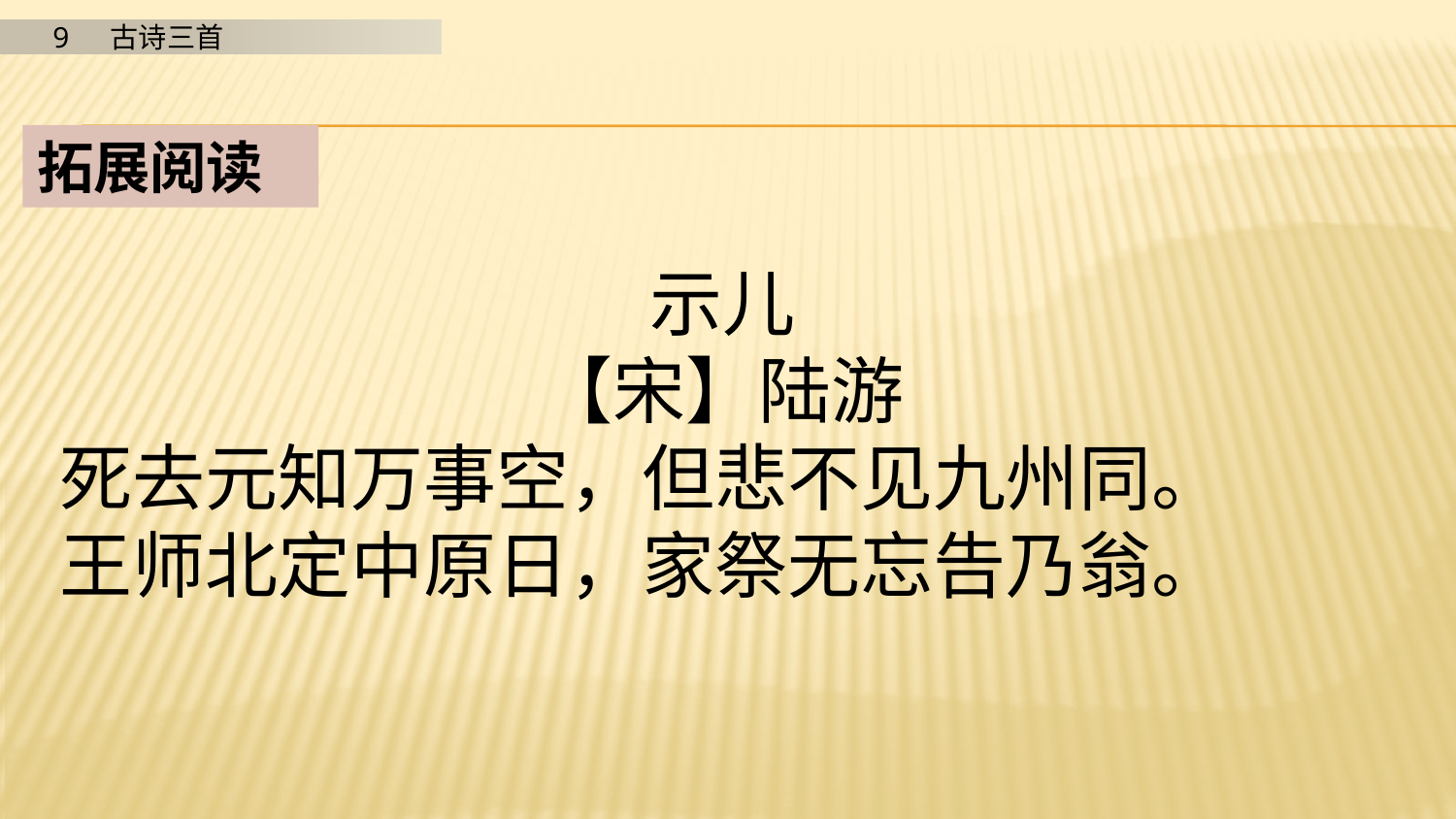

拓展阅读
示儿
【宋】陆游
死去元知万事空，但悲不见九州同。
王师北定中原日，家祭无忘告乃翁。